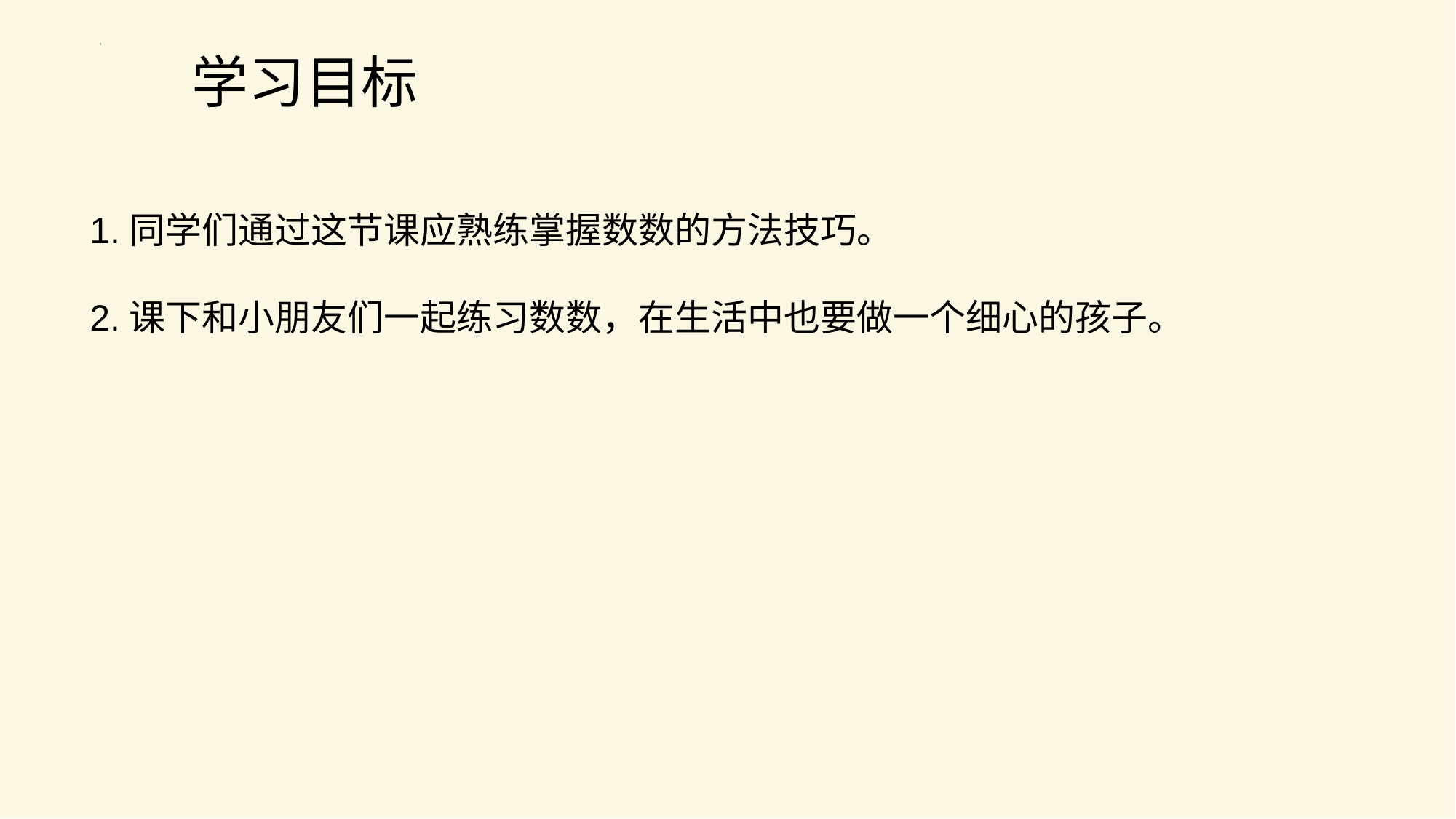

学习目标
1.同学们通过这节课应熟练掌握数数的方法技巧。
2.课下和小朋友们一起练习数数，在生活中也要做一个细心的孩子。